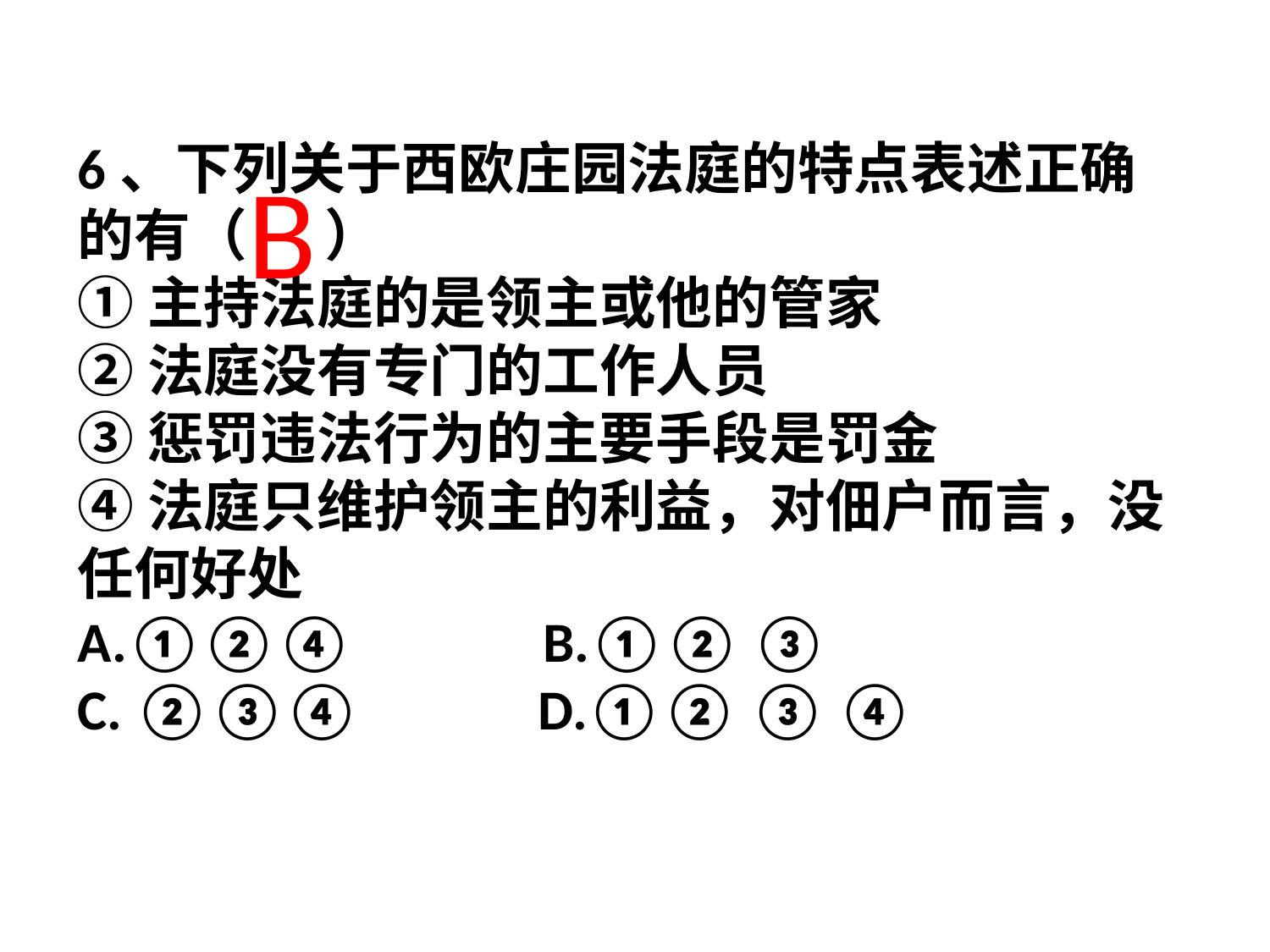

6、下列关于西欧庄园法庭的特点表述正确的有（      ）
①主持法庭的是领主或他的管家
②法庭没有专门的工作人员
③惩罚违法行为的主要手段是罚金
④法庭只维护领主的利益，对佃户而言，没任何好处
A.①②④               B.①② ③
C. ②③④              D.①② ③ ④
B